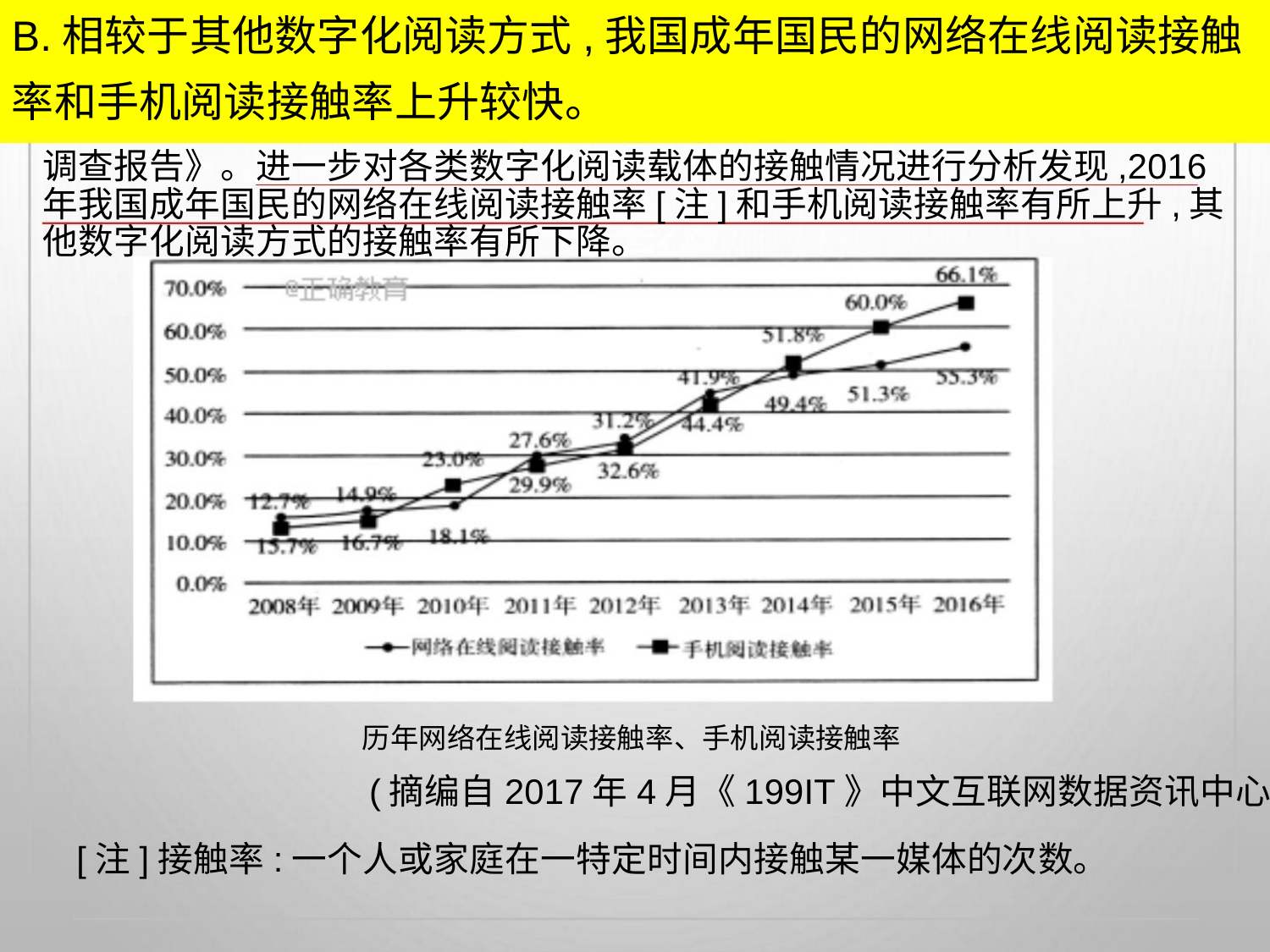

B.相较于其他数字化阅读方式,我国成年国民的网络在线阅读接触
率和手机阅读接触率上升较快。
调查报告》。进一步对各类数字化阅读载体的接触情况进行分析发现,2016
年我国成年国民的网络在线阅读接触率[注]和手机阅读接触率有所上升,其
他数字化阅读方式的接触率有所下降。
历年网络在线阅读接触率、手机阅读接触率
(摘编自2017年4月《199IT》中文互联网数据资讯中心)
[注]接触率:一个人或家庭在一特定时间内接触某一媒体的次数。